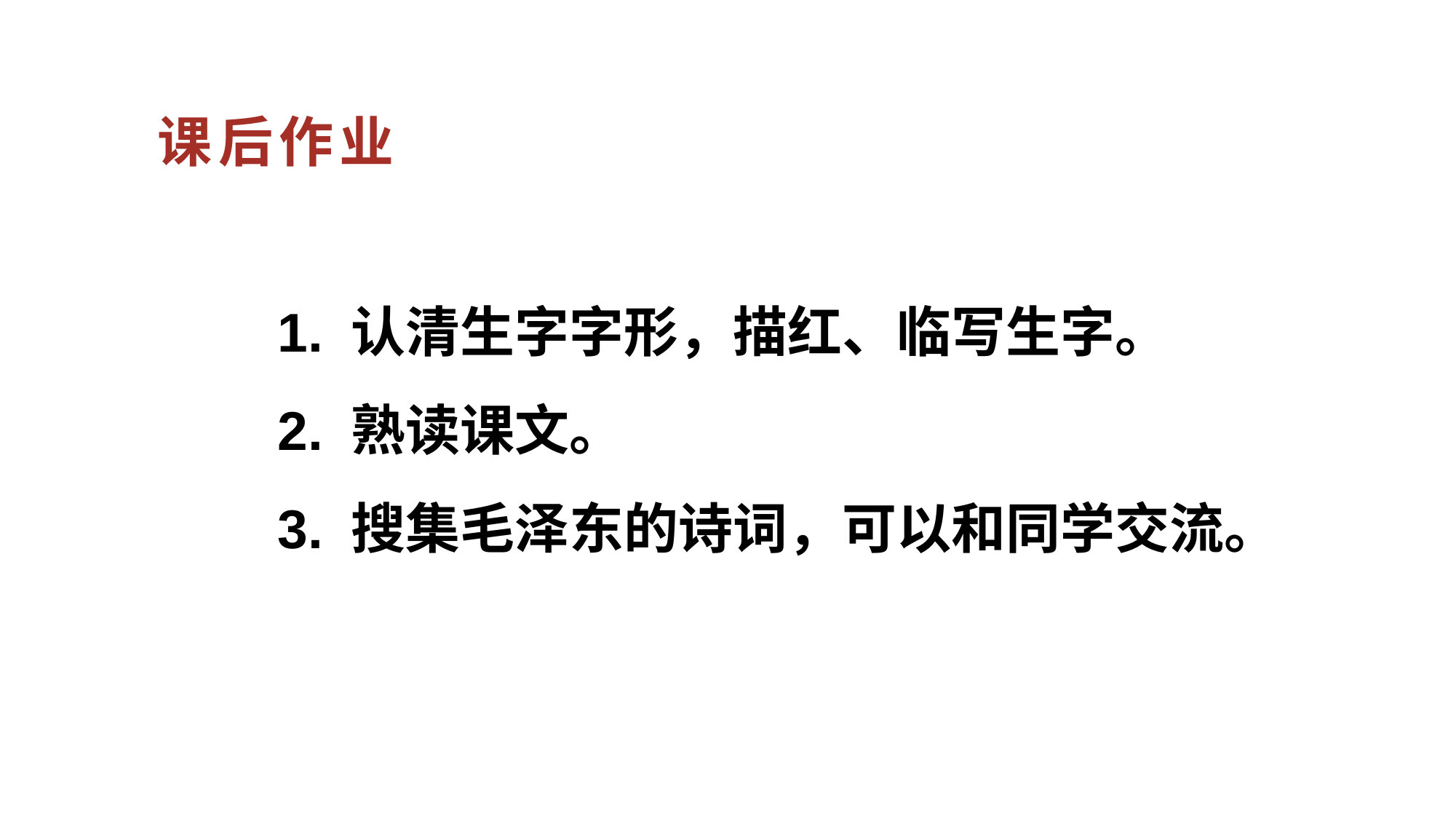

课后作业
1. 认清生字字形，描红、临写生字。
2. 熟读课文。
3. 搜集毛泽东的诗词，可以和同学交流。